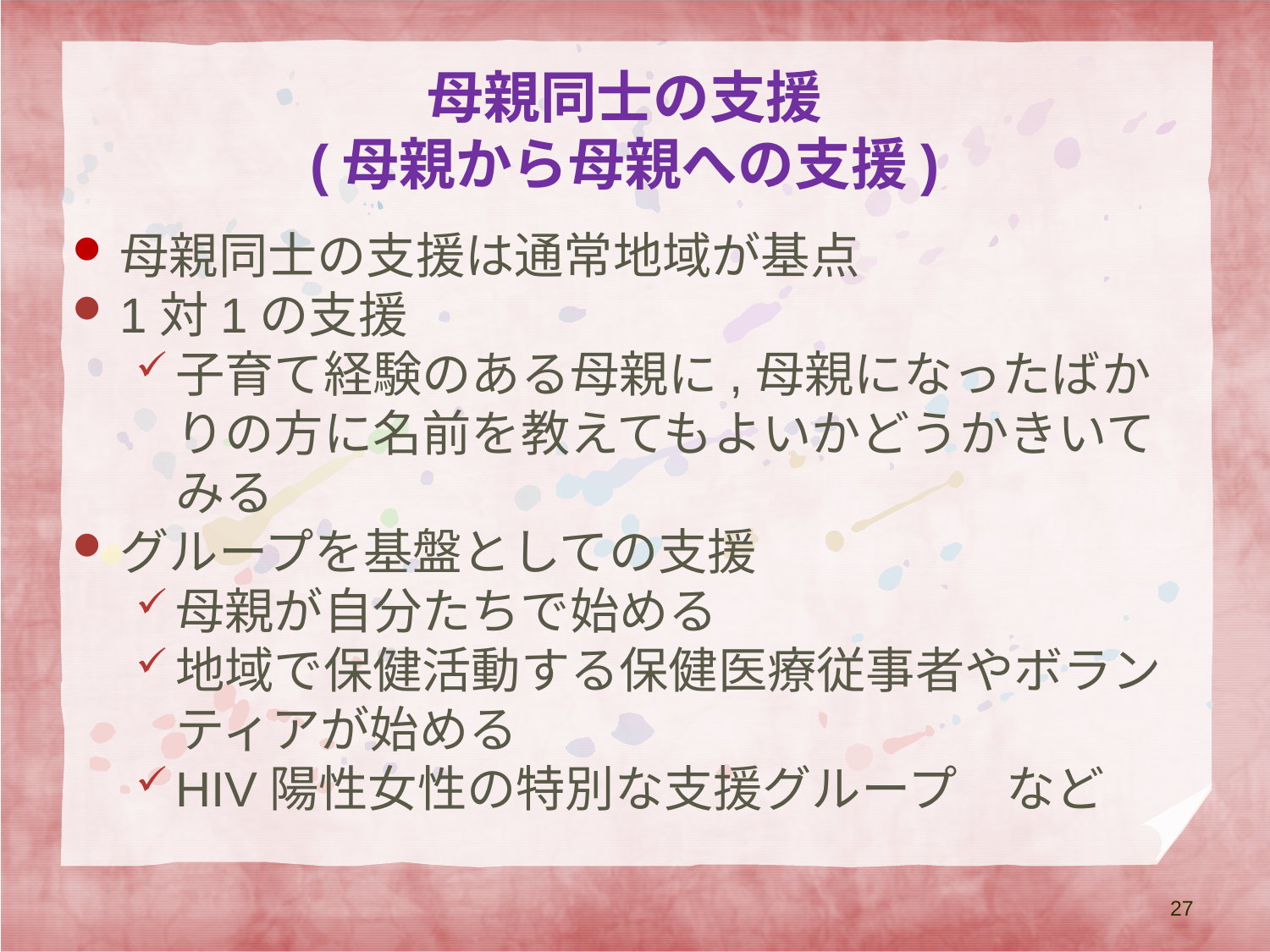

# 母親同士の支援 (母親から母親への支援)
母親同士の支援は通常地域が基点
1対1の支援
子育て経験のある母親に,母親になったばかりの方に名前を教えてもよいかどうかきいてみる
グループを基盤としての支援
母親が自分たちで始める
地域で保健活動する保健医療従事者やボランティアが始める
HIV陽性女性の特別な支援グループ　など
27